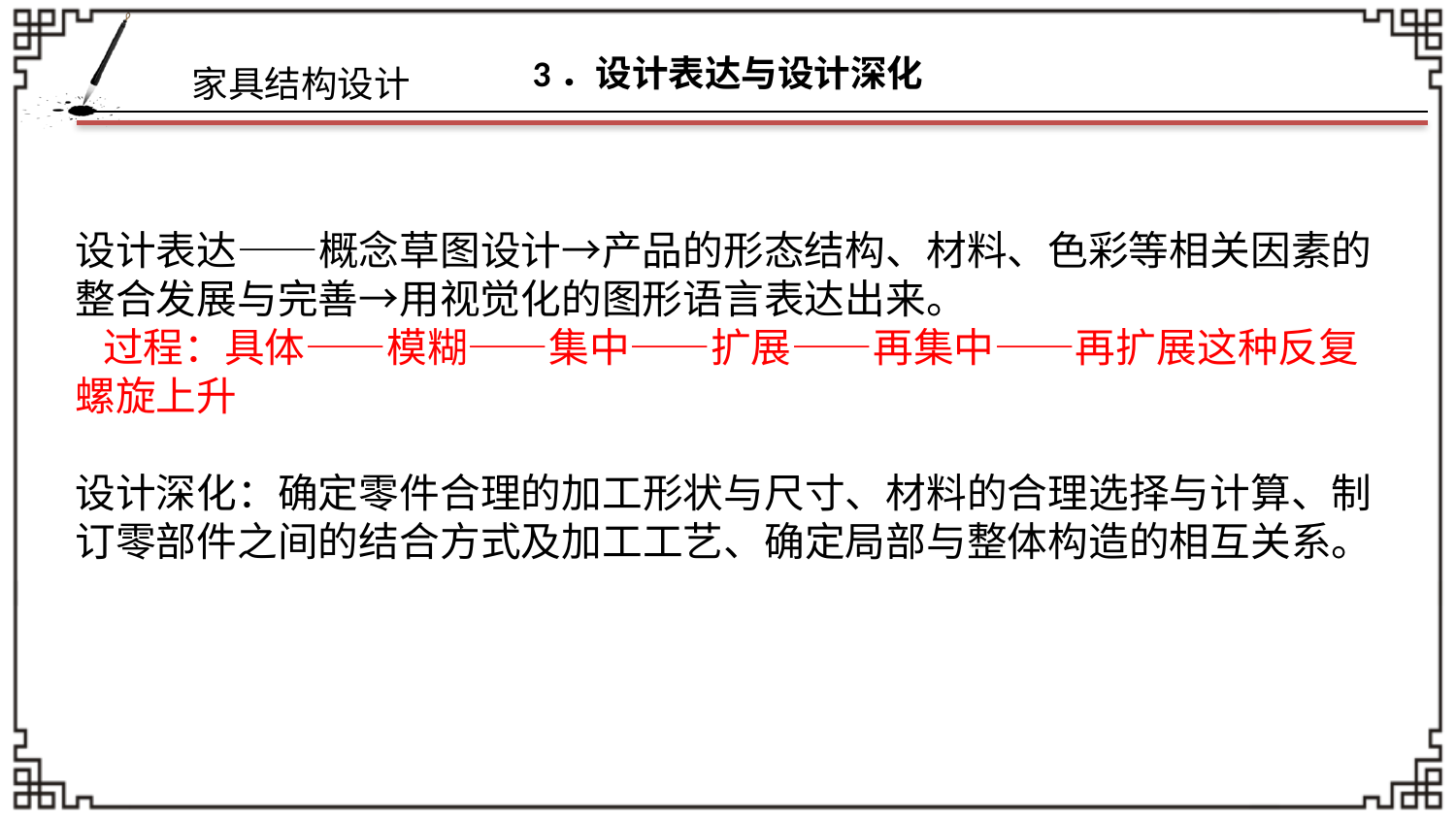

# 3．设计表达与设计深化
设计表达——概念草图设计→产品的形态结构、材料、色彩等相关因素的整合发展与完善→用视觉化的图形语言表达出来。
  过程：具体——模糊——集中——扩展——再集中——再扩展这种反复螺旋上升

设计深化：确定零件合理的加工形状与尺寸、材料的合理选择与计算、制订零部件之间的结合方式及加工工艺、确定局部与整体构造的相互关系。